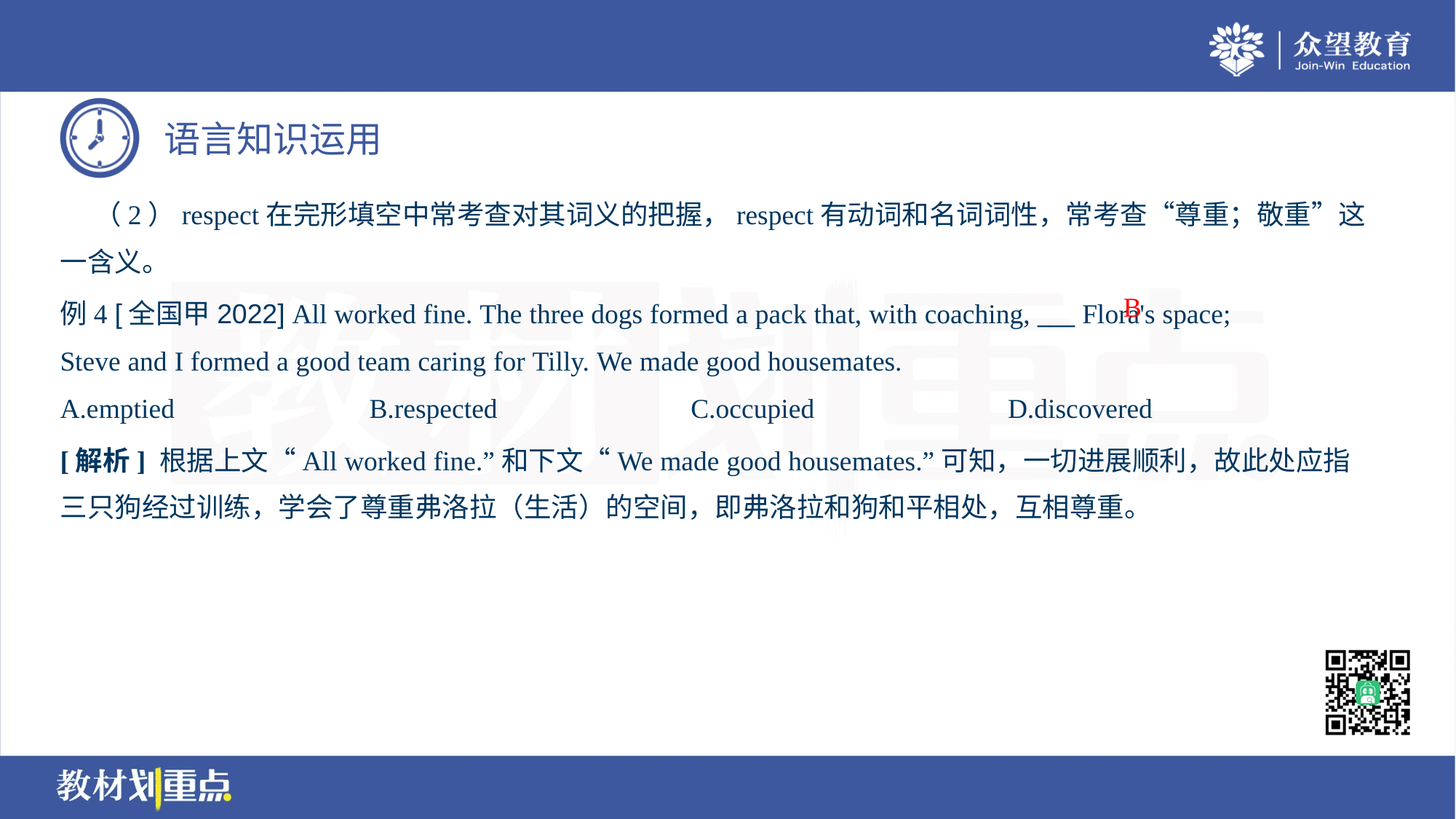

（2）respect在完形填空中常考查对其词义的把握，respect有动词和名词词性，常考查“尊重；敬重”这
一含义。
B
例4 [全国甲2022] All worked fine. The three dogs formed a pack that, with coaching, ___ Flora's space;
Steve and I formed a good team caring for Tilly. We made good housemates.
A.emptied	B.respected	C.occupied	D.discovered
[解析] 根据上文“All worked fine.”和下文“We made good housemates.”可知，一切进展顺利，故此处应指
三只狗经过训练，学会了尊重弗洛拉（生活）的空间，即弗洛拉和狗和平相处，互相尊重。